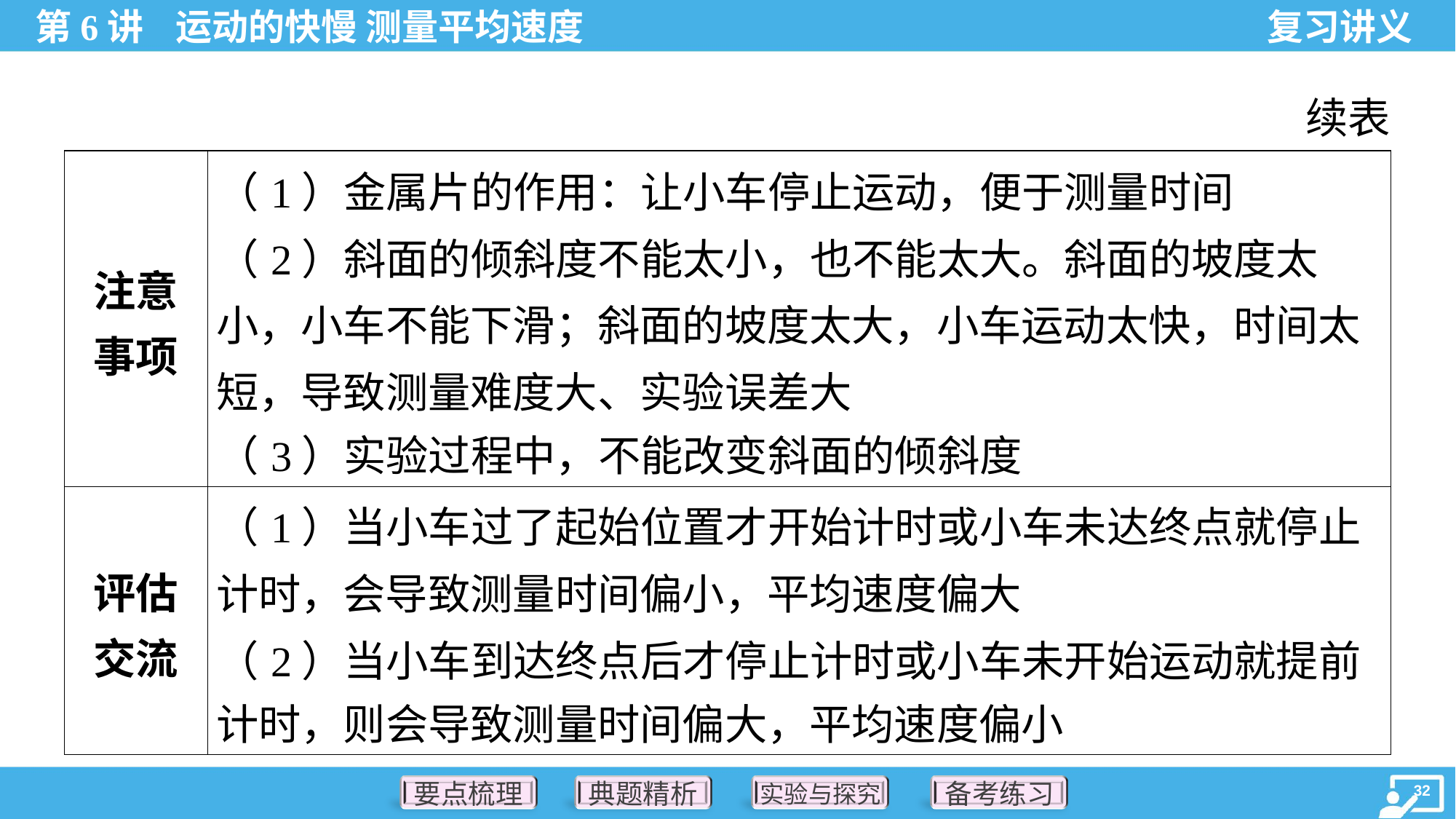

续表
| 注意 事项 | （1）金属片的作用：让小车停止运动，便于测量时间 （2）斜面的倾斜度不能太小，也不能太大。斜面的坡度太 小，小车不能下滑；斜面的坡度太大，小车运动太快，时间太 短，导致测量难度大、实验误差大 （3）实验过程中，不能改变斜面的倾斜度 |
| --- | --- |
| 评估 交流 | （1）当小车过了起始位置才开始计时或小车未达终点就停止 计时，会导致测量时间偏小，平均速度偏大 （2）当小车到达终点后才停止计时或小车未开始运动就提前 计时，则会导致测量时间偏大，平均速度偏小 |